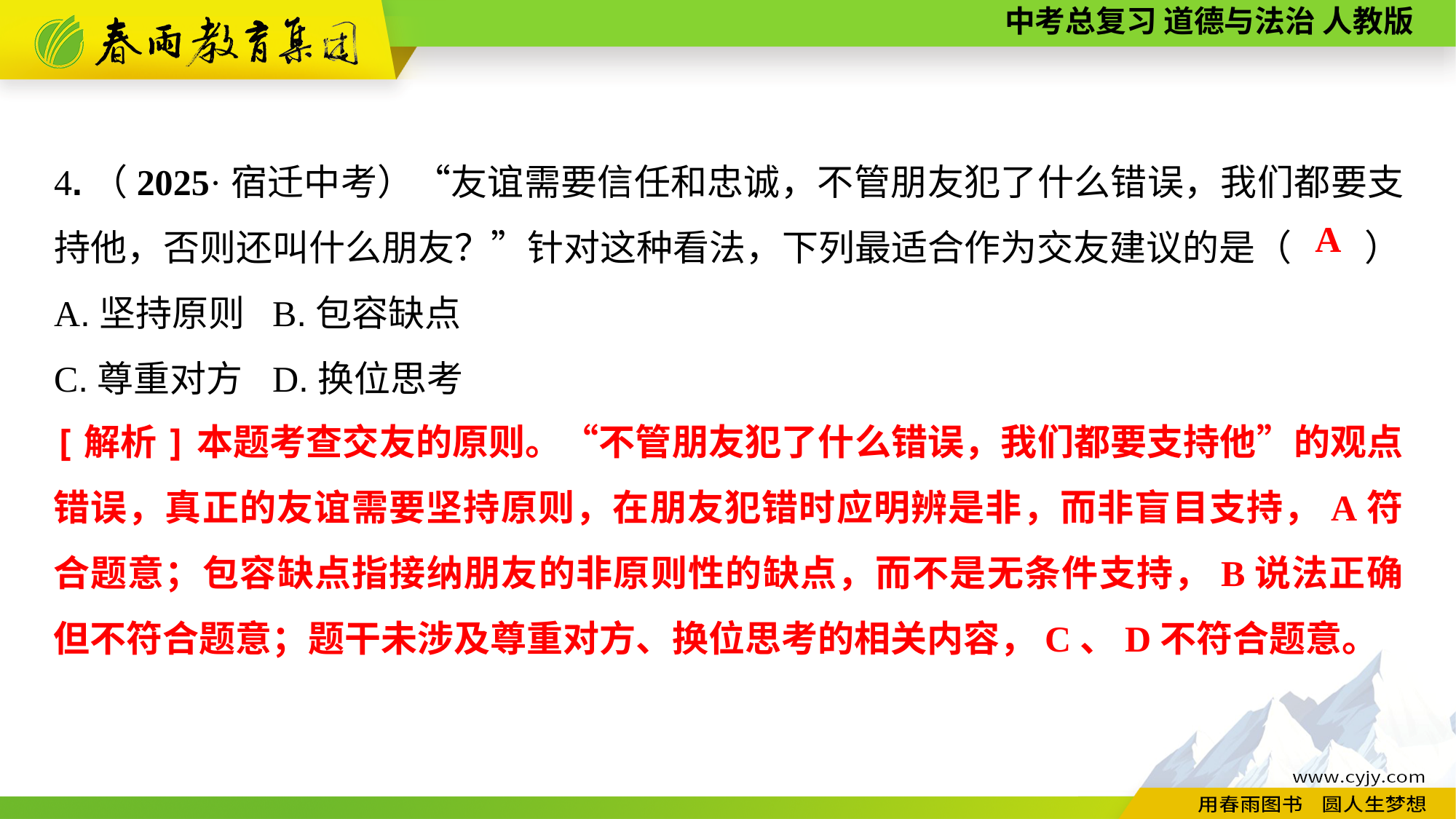

4.（2025·宿迁中考）“友谊需要信任和忠诚，不管朋友犯了什么错误，我们都要支持他，否则还叫什么朋友？”针对这种看法，下列最适合作为交友建议的是（　　）
A.坚持原则	B.包容缺点
C.尊重对方	D.换位思考
A
[解析]本题考查交友的原则。“不管朋友犯了什么错误，我们都要支持他”的观点错误，真正的友谊需要坚持原则，在朋友犯错时应明辨是非，而非盲目支持，A符合题意；包容缺点指接纳朋友的非原则性的缺点，而不是无条件支持，B说法正确但不符合题意；题干未涉及尊重对方、换位思考的相关内容，C、D不符合题意。